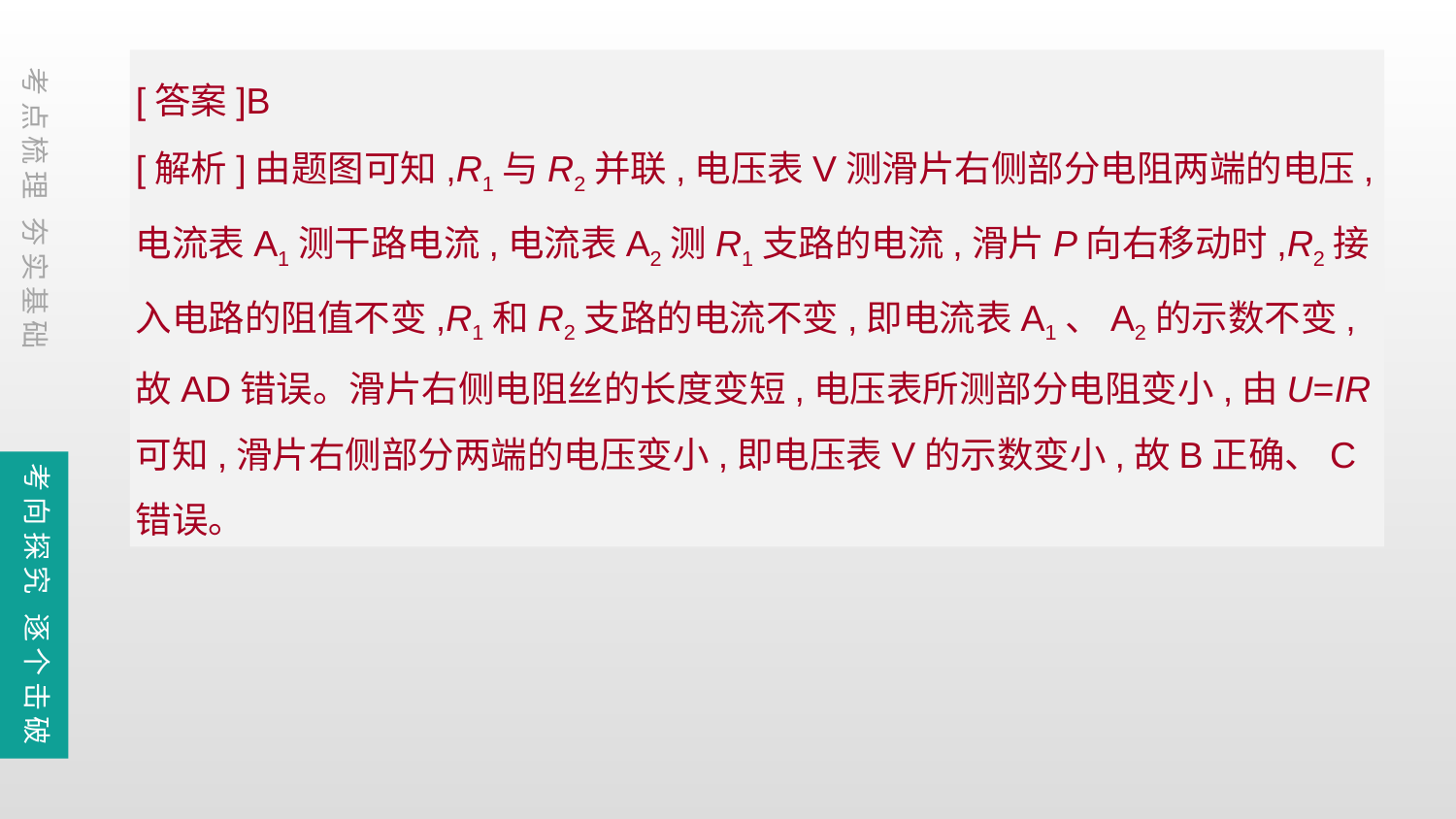

[答案]B
[解析]由题图可知,R1与R2并联,电压表V测滑片右侧部分电阻两端的电压,电流表A1测干路电流,电流表A2测R1支路的电流,滑片P向右移动时,R2接入电路的阻值不变,R1和R2支路的电流不变,即电流表A1、A2的示数不变,故AD错误。滑片右侧电阻丝的长度变短,电压表所测部分电阻变小,由U=IR可知,滑片右侧部分两端的电压变小,即电压表V的示数变小,故B正确、C错误。
考点梳理 夯实基础

考向探究 逐个击破